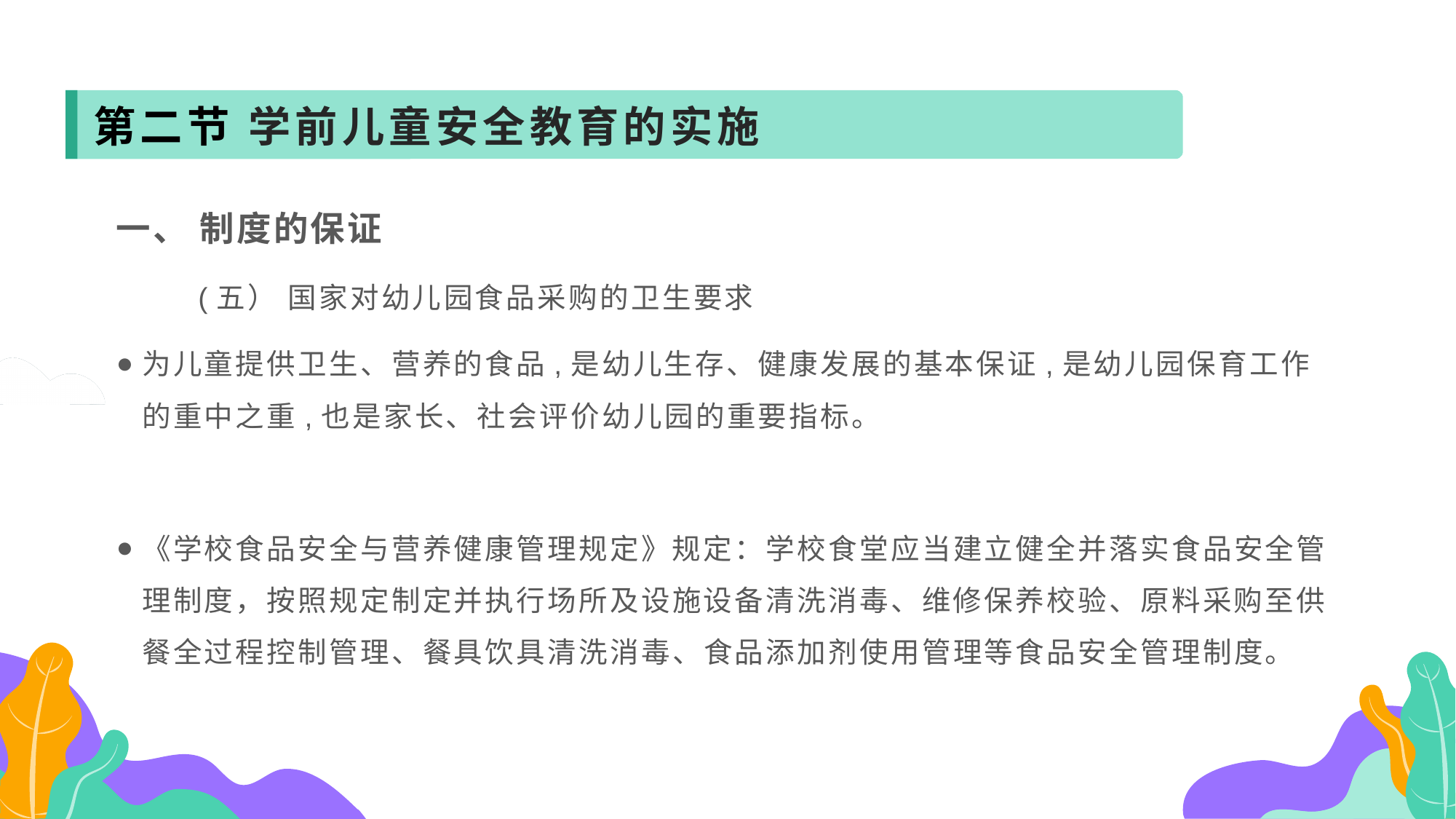

第二节 学前儿童安全教育的实施
一、 制度的保证
        (五） 国家对幼儿园食品采购的卫生要求
为儿童提供卫生、营养的食品,是幼儿生存、健康发展的基本保证,是幼儿园保育工作的重中之重,也是家长、社会评价幼儿园的重要指标。

《学校食品安全与营养健康管理规定》规定：学校食堂应当建立健全并落实食品安全管理制度，按照规定制定并执行场所及设施设备清洗消毒、维修保养校验、原料采购至供餐全过程控制管理、餐具饮具清洗消毒、食品添加剂使用管理等食品安全管理制度。